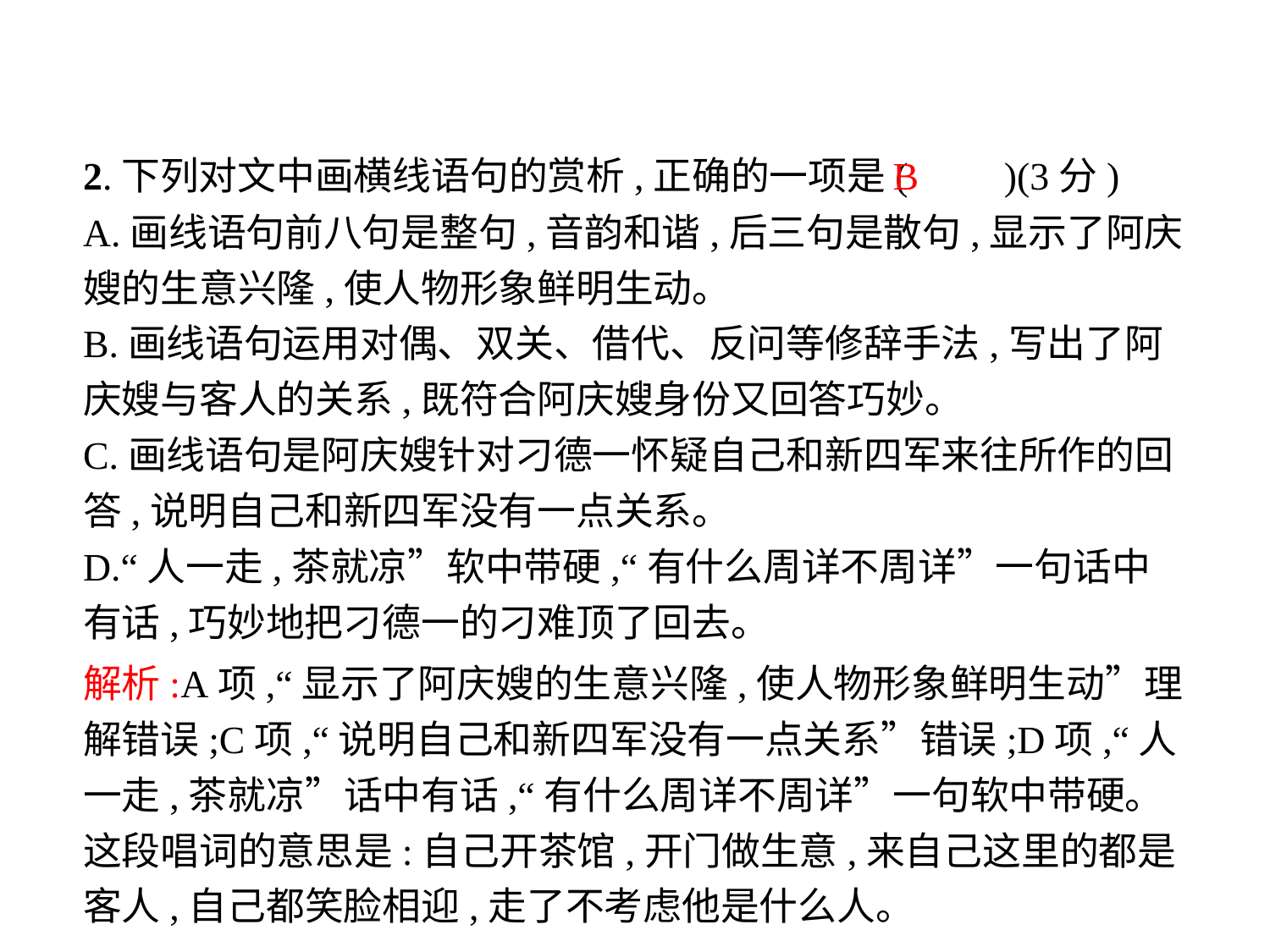

2.下列对文中画横线语句的赏析,正确的一项是(　　)(3分)
A.画线语句前八句是整句,音韵和谐,后三句是散句,显示了阿庆嫂的生意兴隆,使人物形象鲜明生动。
B.画线语句运用对偶、双关、借代、反问等修辞手法,写出了阿庆嫂与客人的关系,既符合阿庆嫂身份又回答巧妙。
C.画线语句是阿庆嫂针对刁德一怀疑自己和新四军来往所作的回答,说明自己和新四军没有一点关系。
D.“人一走,茶就凉”软中带硬,“有什么周详不周详”一句话中有话,巧妙地把刁德一的刁难顶了回去。
B
解析:A项,“显示了阿庆嫂的生意兴隆,使人物形象鲜明生动”理解错误;C项,“说明自己和新四军没有一点关系”错误;D项,“人一走,茶就凉”话中有话,“有什么周详不周详”一句软中带硬。这段唱词的意思是:自己开茶馆,开门做生意,来自己这里的都是客人,自己都笑脸相迎,走了不考虑他是什么人。
-20-